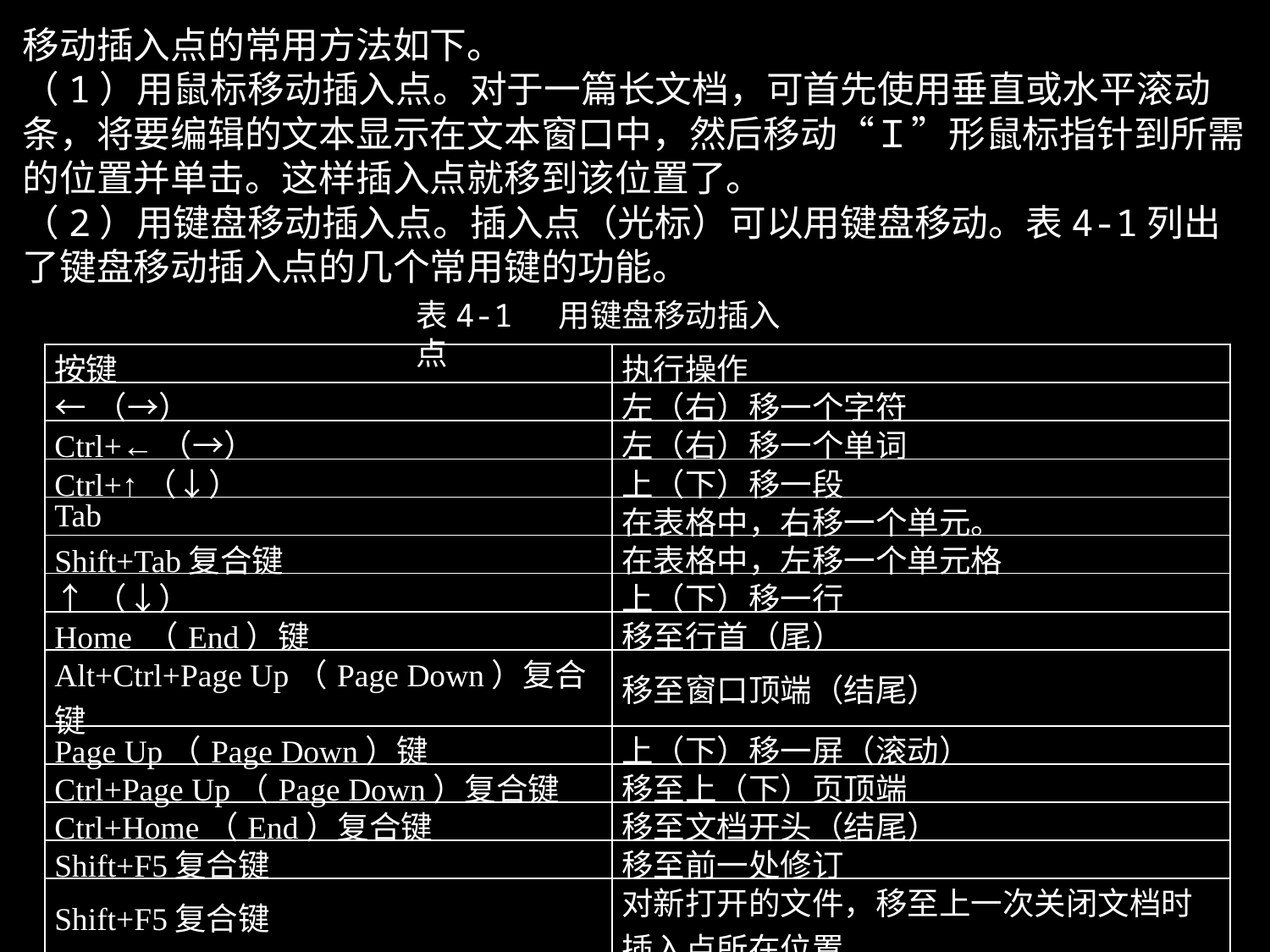

移动插入点的常用方法如下。
（1）用鼠标移动插入点。对于一篇长文档，可首先使用垂直或水平滚动条，将要编辑的文本显示在文本窗口中，然后移动“Ｉ”形鼠标指针到所需的位置并单击。这样插入点就移到该位置了。
（2）用键盘移动插入点。插入点（光标）可以用键盘移动。表4-1列出了键盘移动插入点的几个常用键的功能。
表4-1  用键盘移动插入点
| 按键 | 执行操作 |
| --- | --- |
| ←（→） | 左（右）移一个字符 |
| Ctrl+←（→） | 左（右）移一个单词 |
| Ctrl+↑（↓） | 上（下）移一段 |
| Tab | 在表格中，右移一个单元。 |
| Shift+Tab复合键 | 在表格中，左移一个单元格 |
| ↑（↓） | 上（下）移一行 |
| Home （End）键 | 移至行首（尾） |
| Alt+Ctrl+Page Up（Page Down）复合键 | 移至窗口顶端（结尾） |
| Page Up（Page Down）键 | 上（下）移一屏（滚动） |
| Ctrl+Page Up（Page Down）复合键 | 移至上（下）页顶端 |
| Ctrl+Home（End）复合键 | 移至文档开头（结尾） |
| Shift+F5复合键 | 移至前一处修订 |
| Shift+F5复合键 | 对新打开的文件，移至上一次关闭文档时插入点所在位置 |